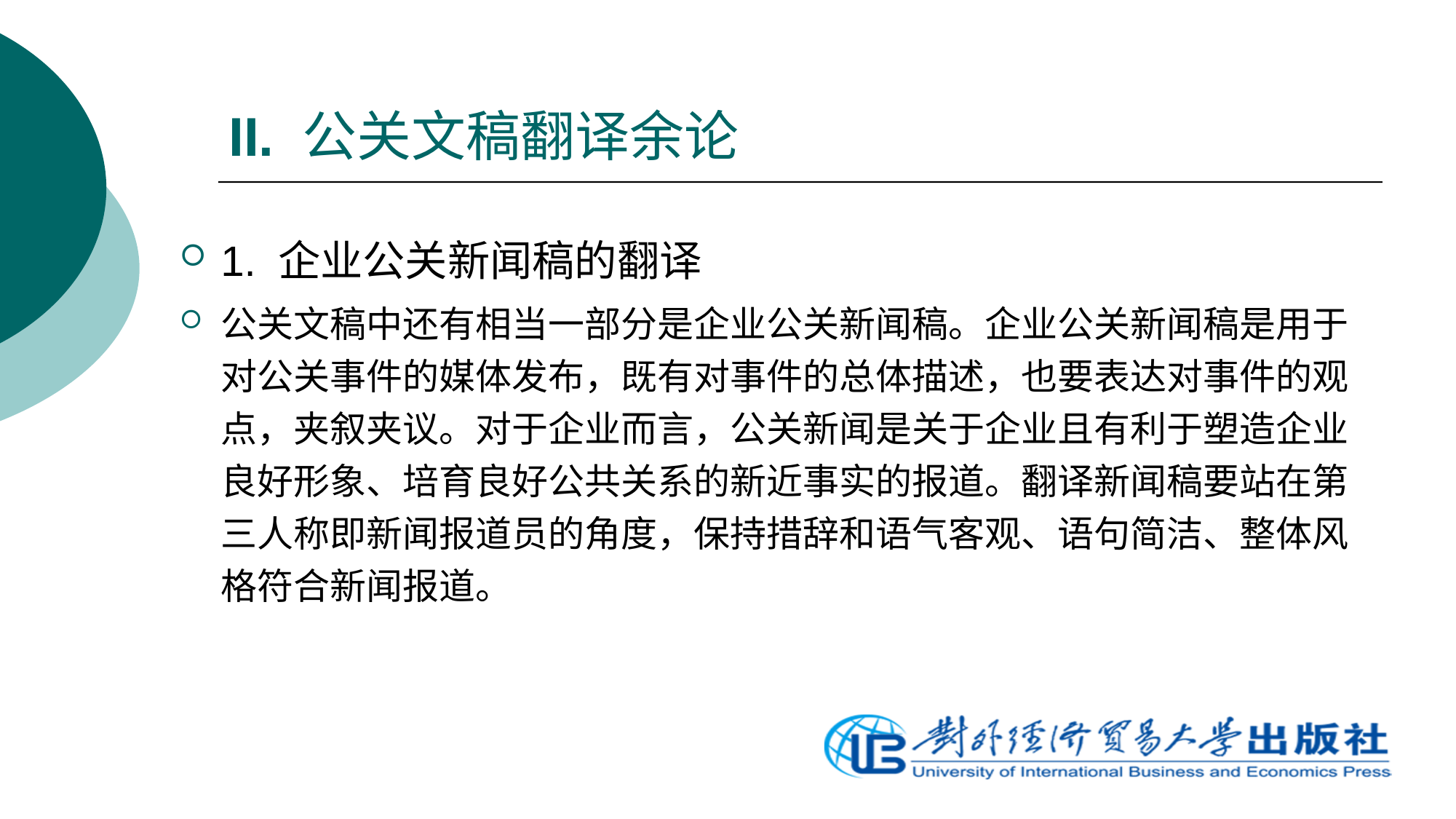

# II. 公关文稿翻译余论
1. 企业公关新闻稿的翻译
公关文稿中还有相当一部分是企业公关新闻稿。企业公关新闻稿是用于对公关事件的媒体发布，既有对事件的总体描述，也要表达对事件的观点，夹叙夹议。对于企业而言，公关新闻是关于企业且有利于塑造企业良好形象、培育良好公共关系的新近事实的报道。翻译新闻稿要站在第三人称即新闻报道员的角度，保持措辞和语气客观、语句简洁、整体风格符合新闻报道。